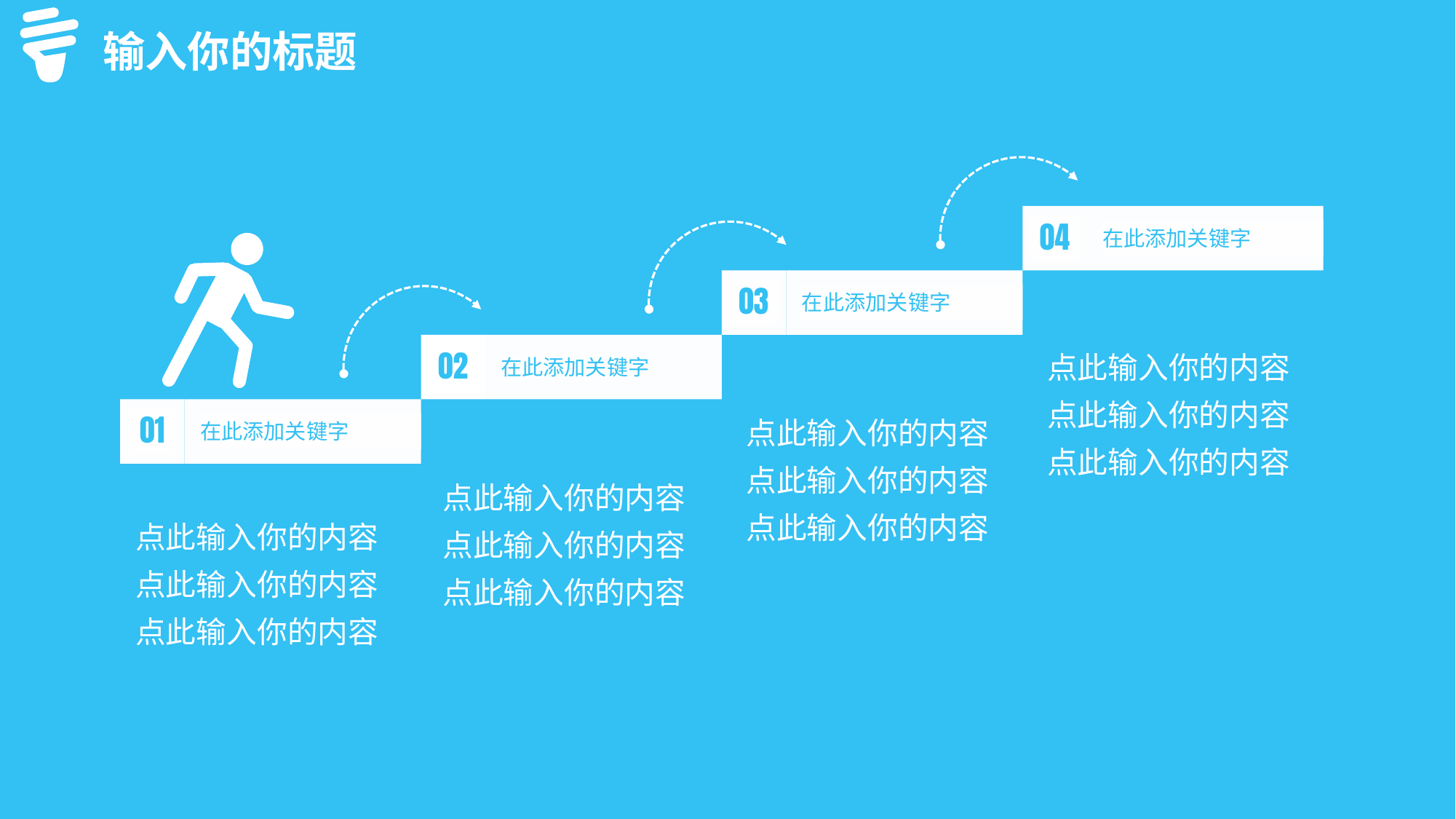

输入你的标题

04
在此添加关键字

03
在此添加关键字

点此输入你的内容
点此输入你的内容
点此输入你的内容

02
在此添加关键字

01
在此添加关键字
点此输入你的内容
点此输入你的内容
点此输入你的内容
点此输入你的内容
点此输入你的内容
点此输入你的内容
点此输入你的内容
点此输入你的内容
点此输入你的内容